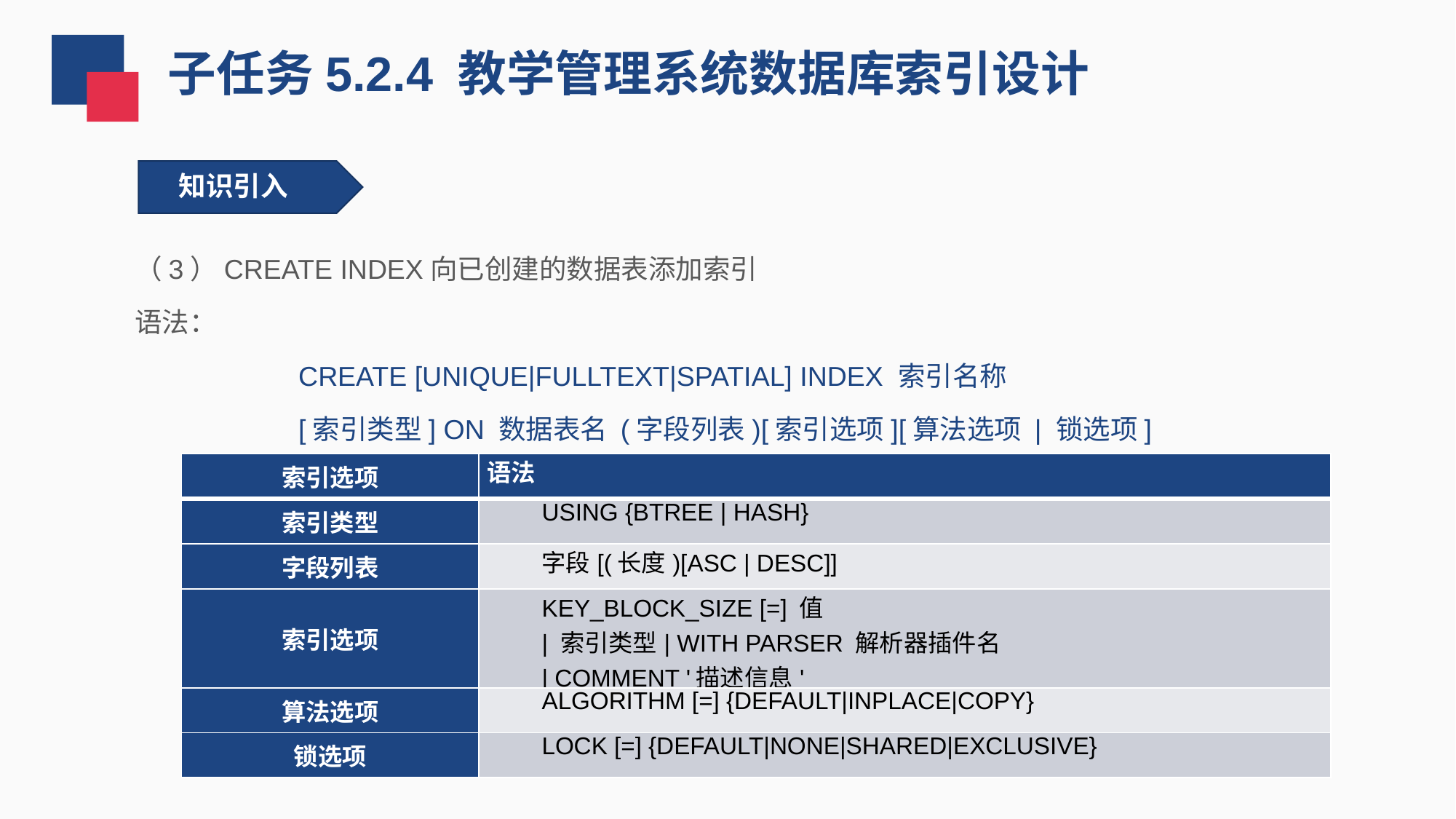

子任务5.2.4 教学管理系统数据库索引设计

知识引入
（3）CREATE INDEX向已创建的数据表添加索引
语法：
CREATE [UNIQUE|FULLTEXT|SPATIAL] INDEX 索引名称
[索引类型] ON 数据表名 (字段列表)[索引选项][算法选项 | 锁选项]
| 索引选项 | 语法 |
| --- | --- |
| 索引类型 | USING {BTREE | HASH} |
| 字段列表 | 字段[(长度)[ASC | DESC]] |
| 索引选项 | KEY\_BLOCK\_SIZE [=] 值 | 索引类型| WITH PARSER 解析器插件名 | COMMENT '描述信息' |
| 算法选项 | ALGORITHM [=] {DEFAULT|INPLACE|COPY} |
| 锁选项 | LOCK [=] {DEFAULT|NONE|SHARED|EXCLUSIVE} |